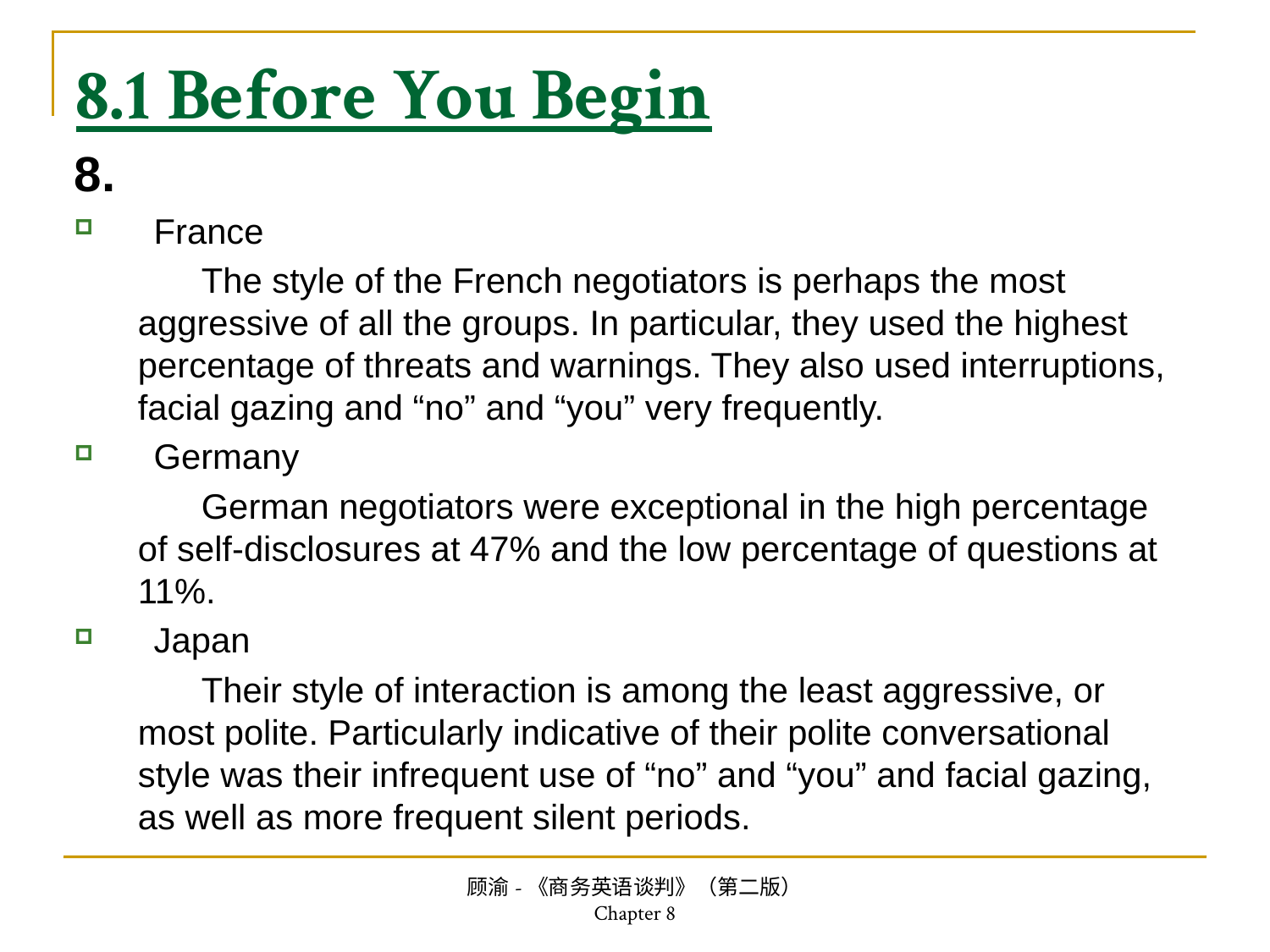

# 8.1 Before You Begin
8.
France
The style of the French negotiators is perhaps the most aggressive of all the groups. In particular, they used the highest percentage of threats and warnings. They also used interruptions, facial gazing and “no” and “you” very frequently.
Germany
German negotiators were exceptional in the high percentage of self-disclosures at 47% and the low percentage of questions at 11%.
Japan
Their style of interaction is among the least aggressive, or most polite. Particularly indicative of their polite conversational style was their infrequent use of “no” and “you” and facial gazing, as well as more frequent silent periods.

13
顾渝-《商务英语谈判》（第二版） Chapter 8